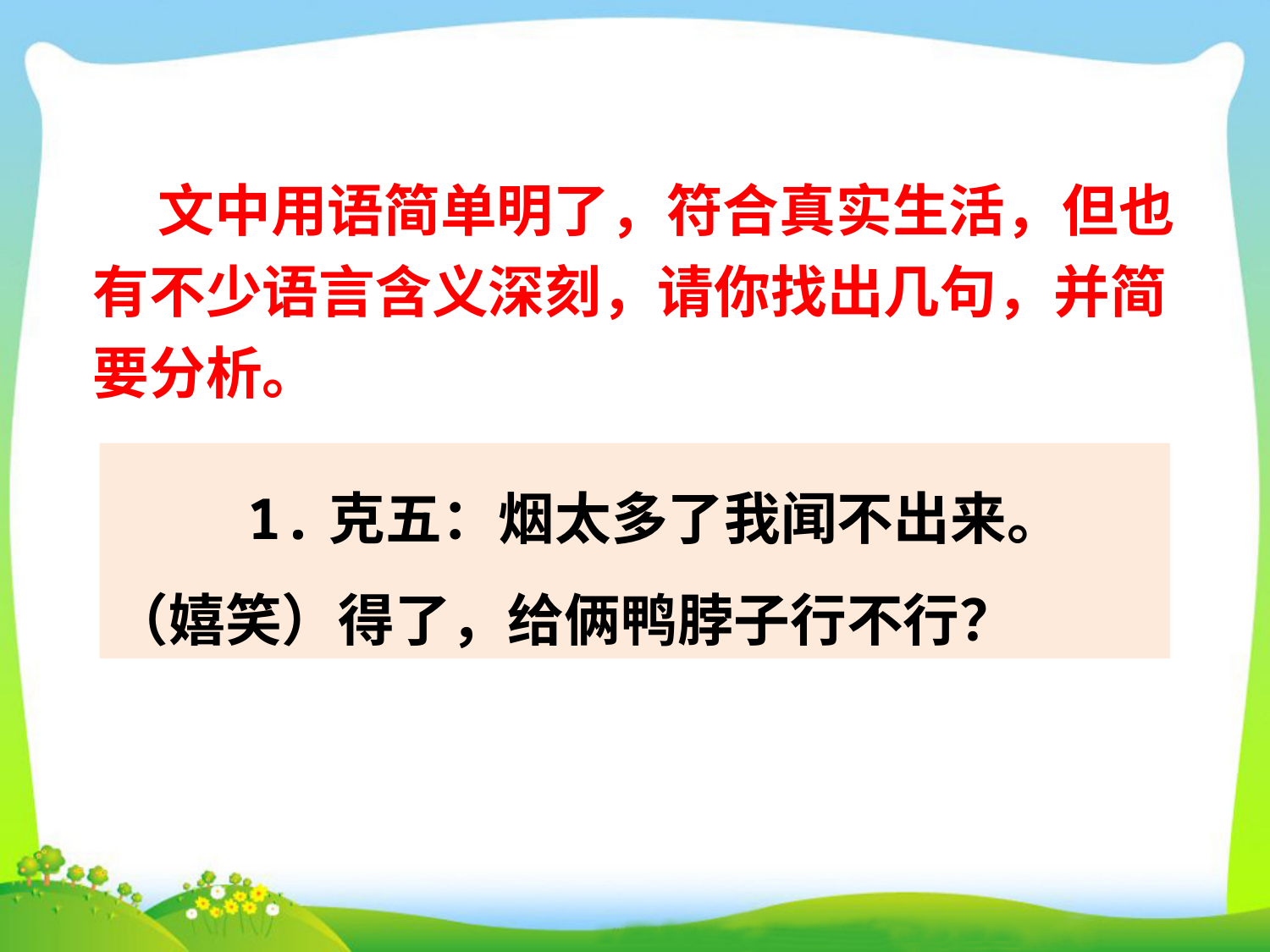

文中用语简单明了，符合真实生活，但也有不少语言含义深刻，请你找出几句，并简要分析。
    1.克五：烟太多了我闻不出来。（嬉笑）得了，给俩鸭脖子行不行？